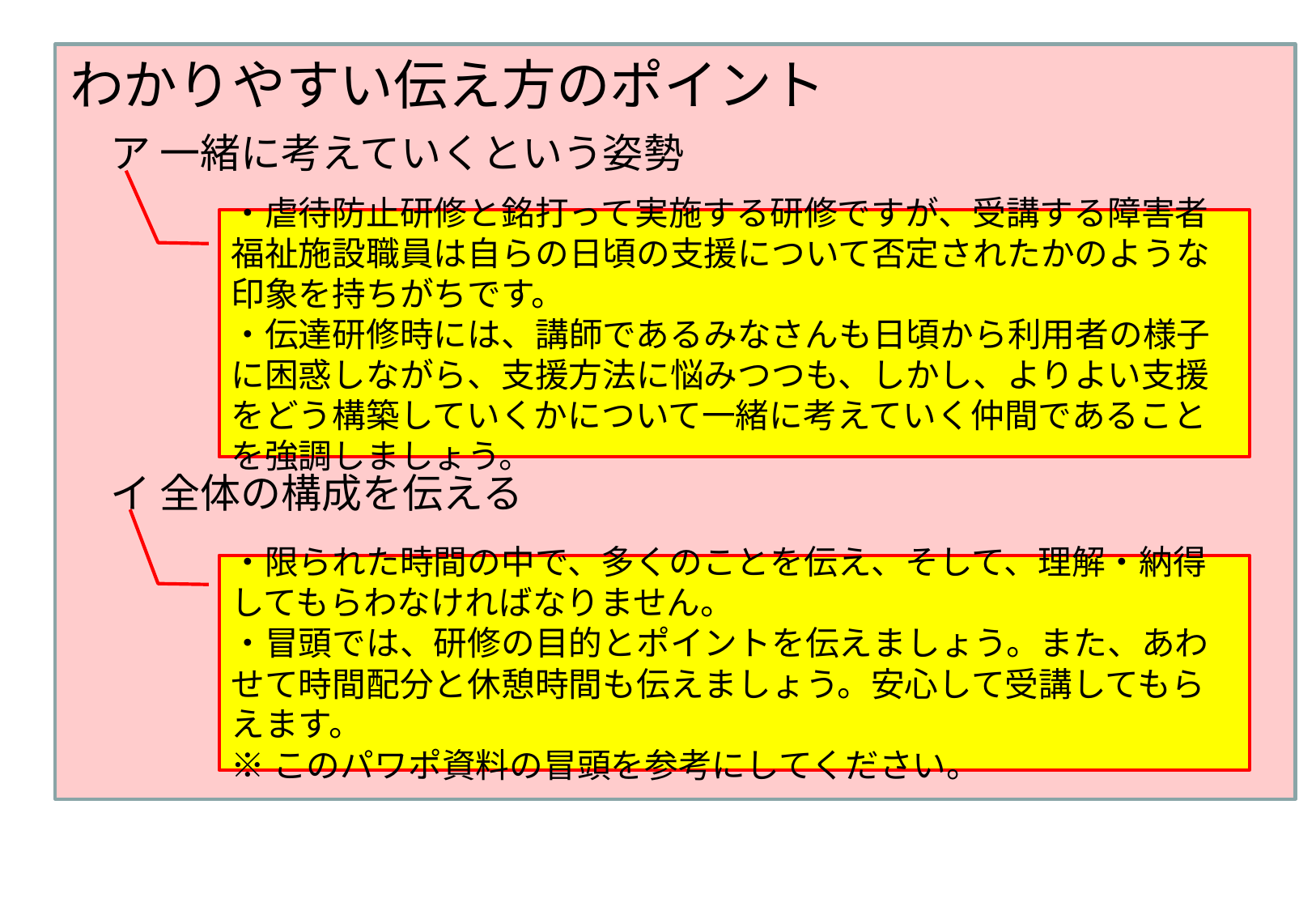

わかりやすい伝え方のポイント

　ア 一緒に考えていくという姿勢

　イ 全体の構成を伝える

・虐待防止研修と銘打って実施する研修ですが、受講する障害者福祉施設職員は自らの日頃の支援について否定されたかのような印象を持ちがちです。
・伝達研修時には、講師であるみなさんも日頃から利用者の様子に困惑しながら、支援方法に悩みつつも、しかし、よりよい支援をどう構築していくかについて一緒に考えていく仲間であることを強調しましょう。
・限られた時間の中で、多くのことを伝え、そして、理解・納得してもらわなければなりません。
・冒頭では、研修の目的とポイントを伝えましょう。また、あわせて時間配分と休憩時間も伝えましょう。安心して受講してもらえます。
※このパワポ資料の冒頭を参考にしてください。